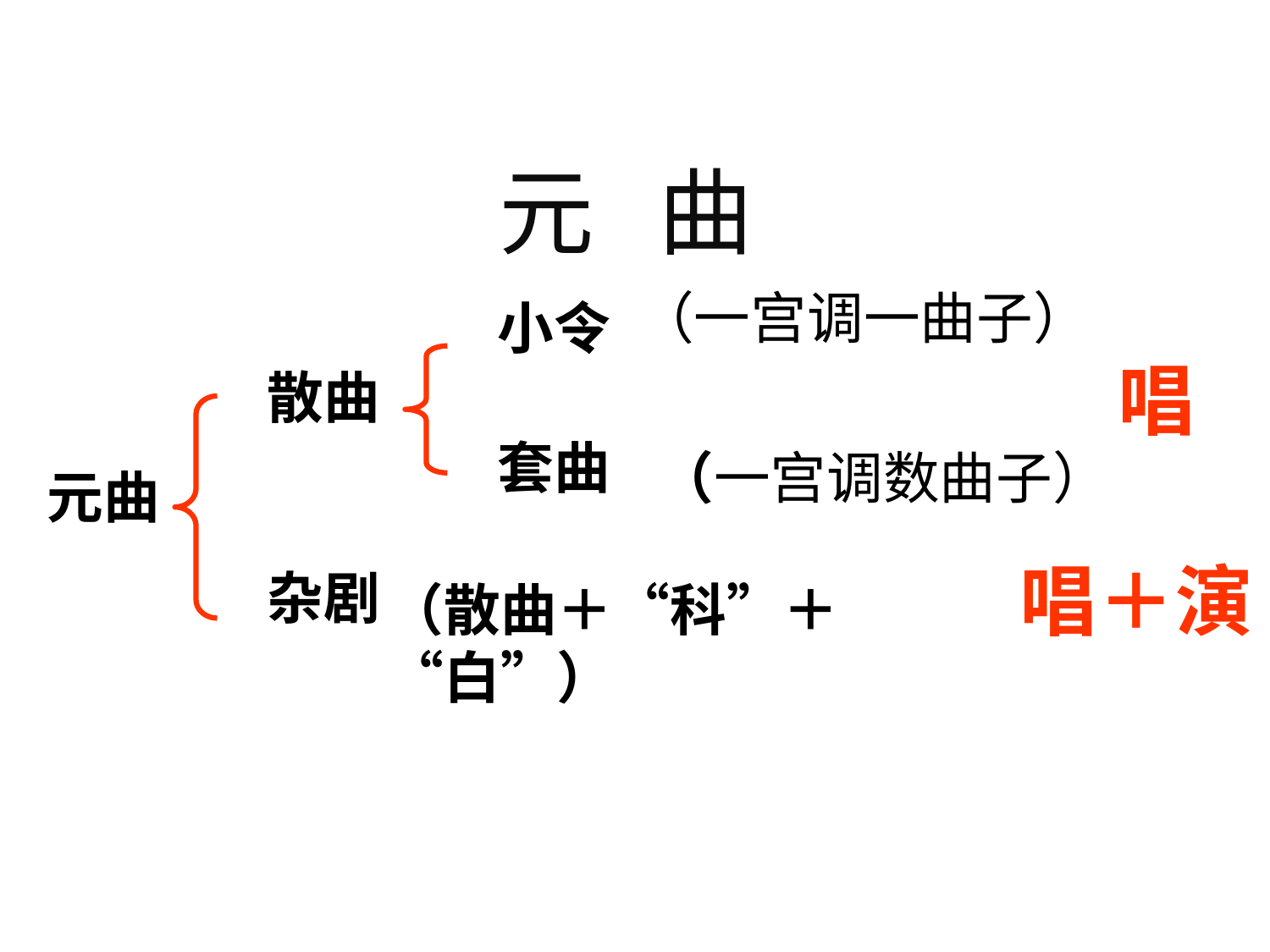

元   曲
（一宫调一曲子）
小令

唱
散曲

套曲
（一宫调数曲子）
元曲
唱＋演
杂剧
（散曲＋“科”＋“白”）